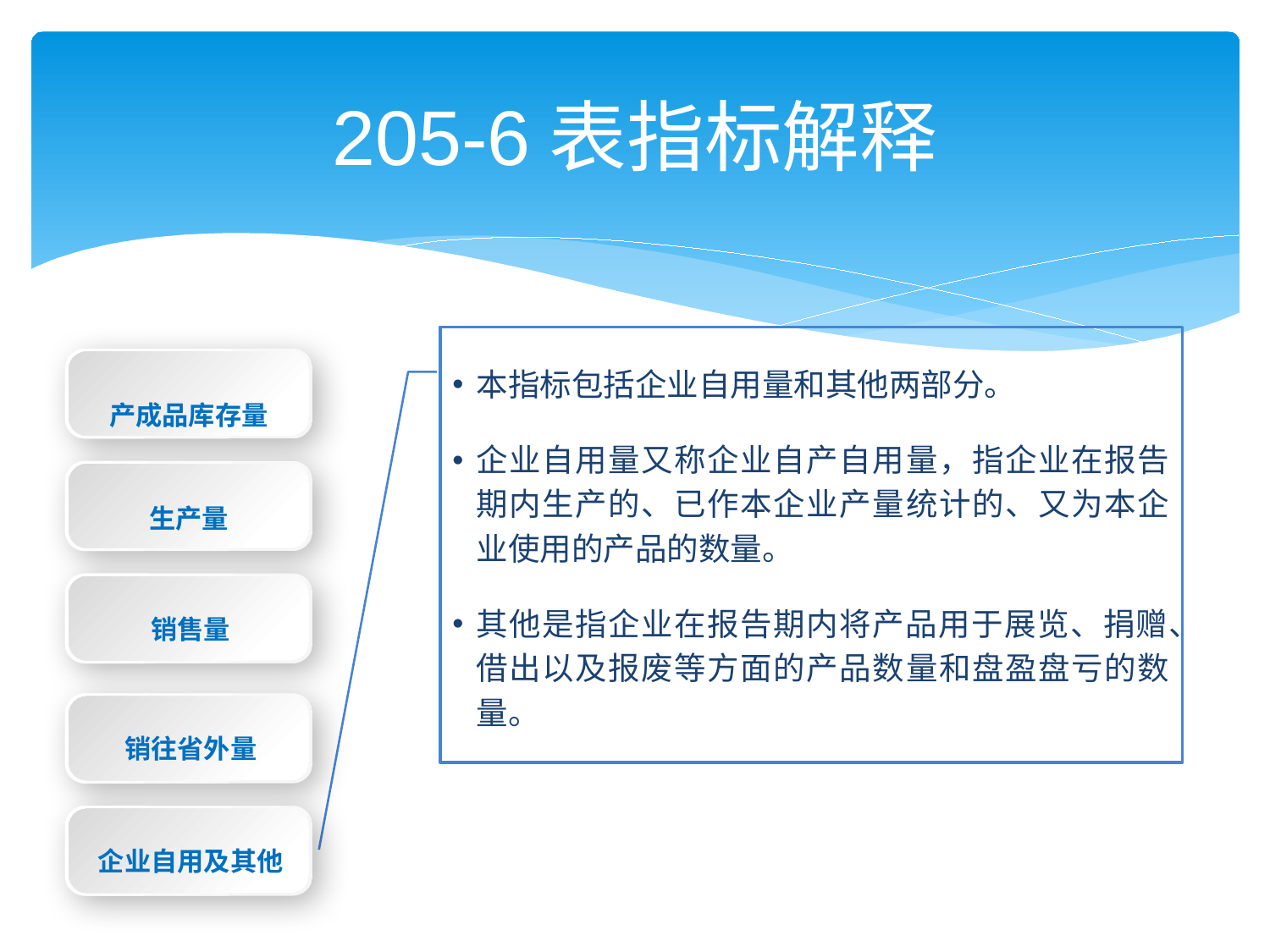

# 205-6表指标解释
本指标包括企业自用量和其他两部分。
企业自用量又称企业自产自用量，指企业在报告期内生产的、已作本企业产量统计的、又为本企业使用的产品的数量。
其他是指企业在报告期内将产品用于展览、捐赠、借出以及报废等方面的产品数量和盘盈盘亏的数量。

产成品库存量

生产量

销售量

销往省外量

企业自用及其他
10